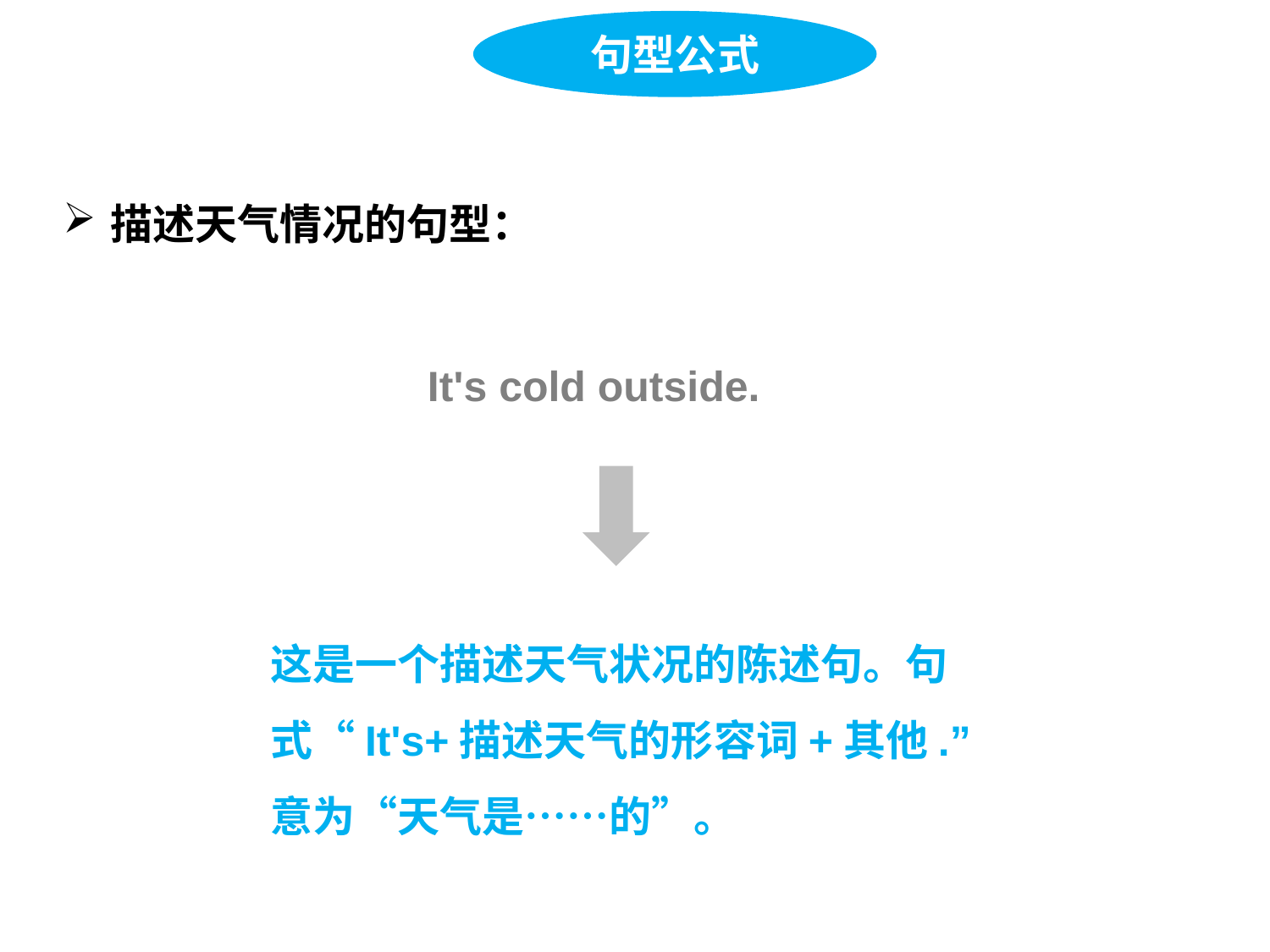

句型公式
描述天气情况的句型：
It's cold outside.

这是一个描述天气状况的陈述句。句式“It's+描述天气的形容词+其他.”
意为“天气是……的”。